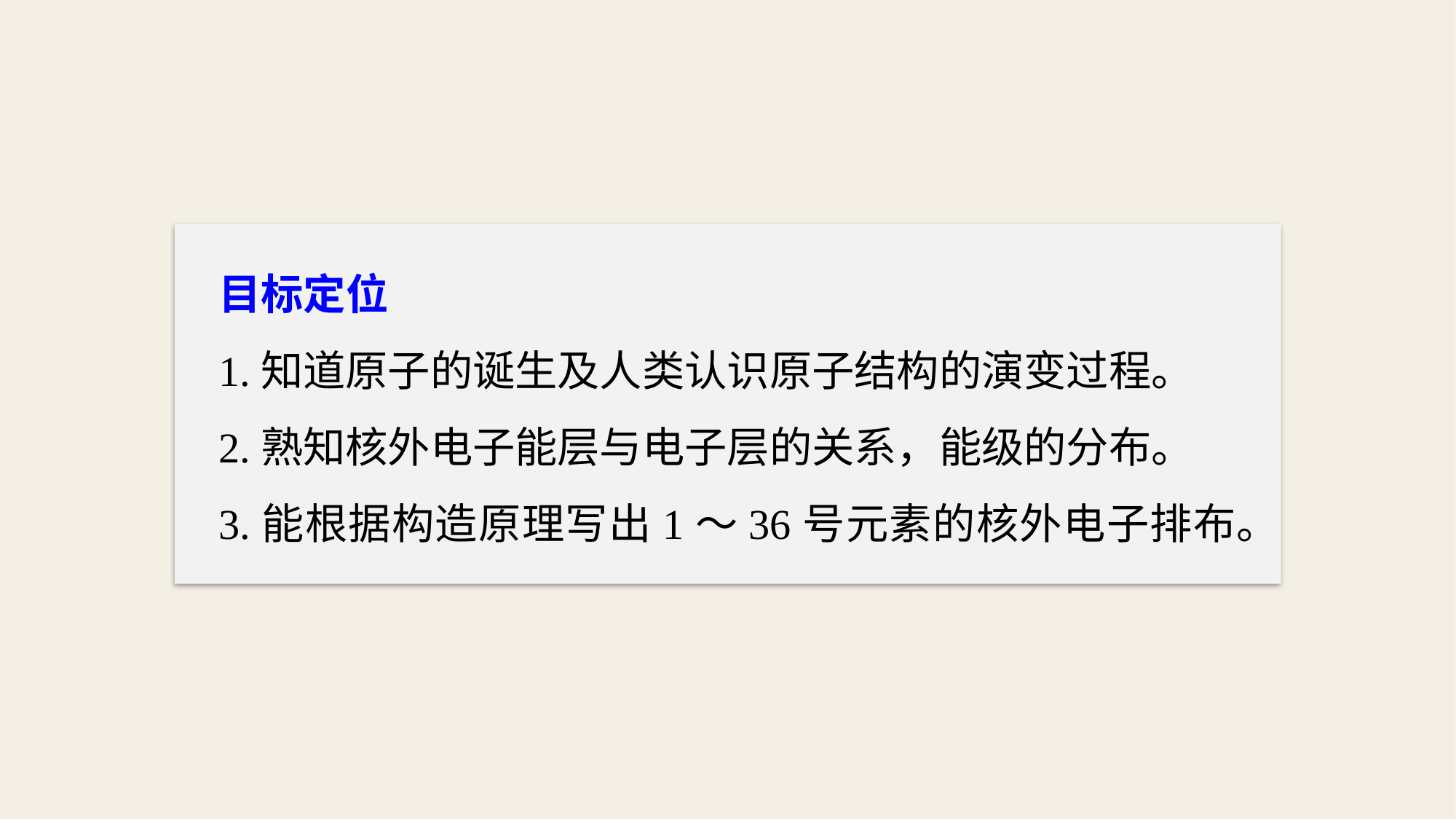

目标定位
1.知道原子的诞生及人类认识原子结构的演变过程。
2.熟知核外电子能层与电子层的关系，能级的分布。
3.能根据构造原理写出1～36号元素的核外电子排布。